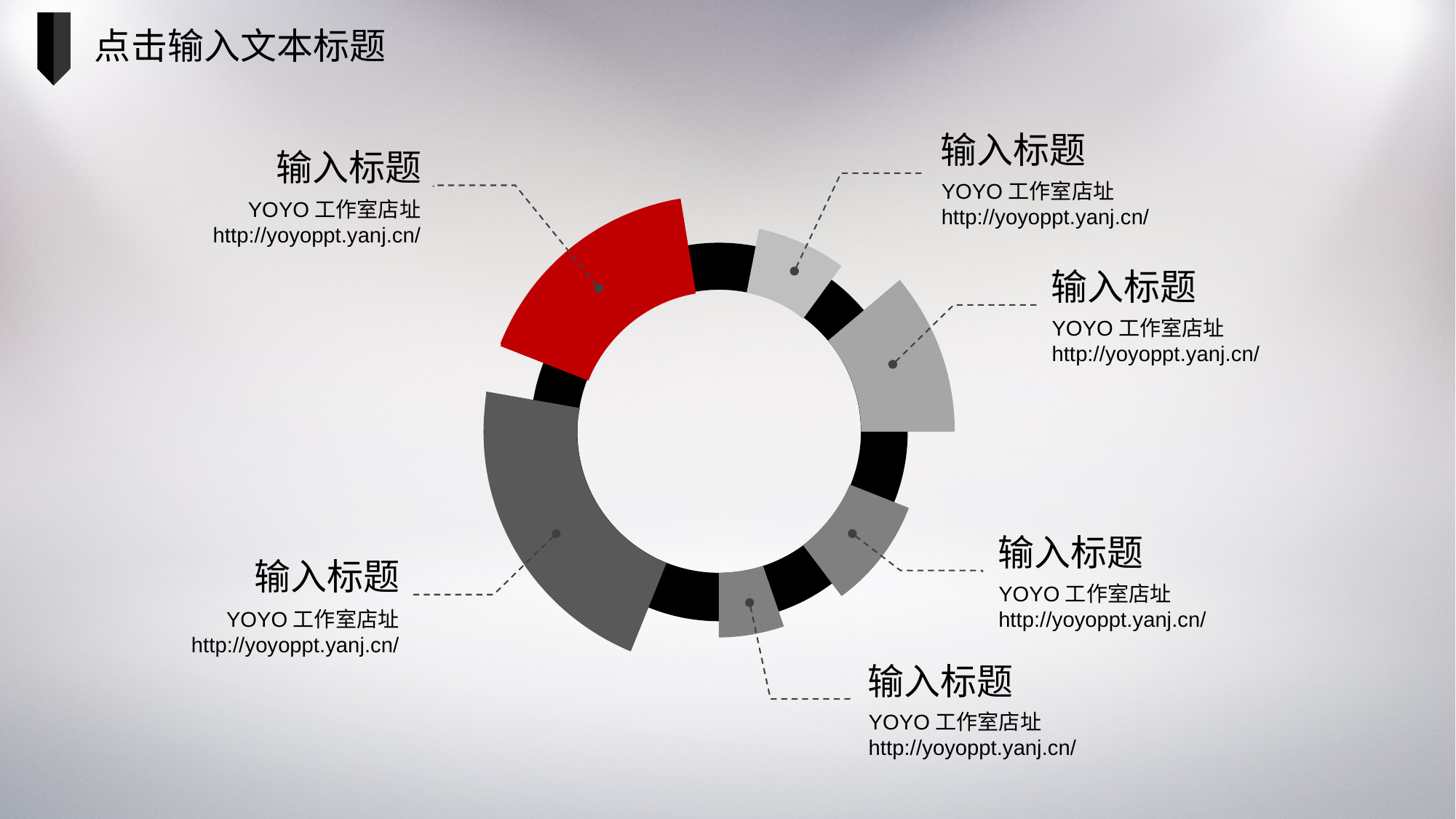

点击输入文本标题
输入标题
YOYO工作室店址
http://yoyoppt.yanj.cn/

输入标题
YOYO工作室店址
http://yoyoppt.yanj.cn/

输入标题
YOYO工作室店址
http://yoyoppt.yanj.cn/

输入标题
YOYO工作室店址
http://yoyoppt.yanj.cn/

输入标题
YOYO工作室店址
http://yoyoppt.yanj.cn/

输入标题
YOYO工作室店址
http://yoyoppt.yanj.cn/